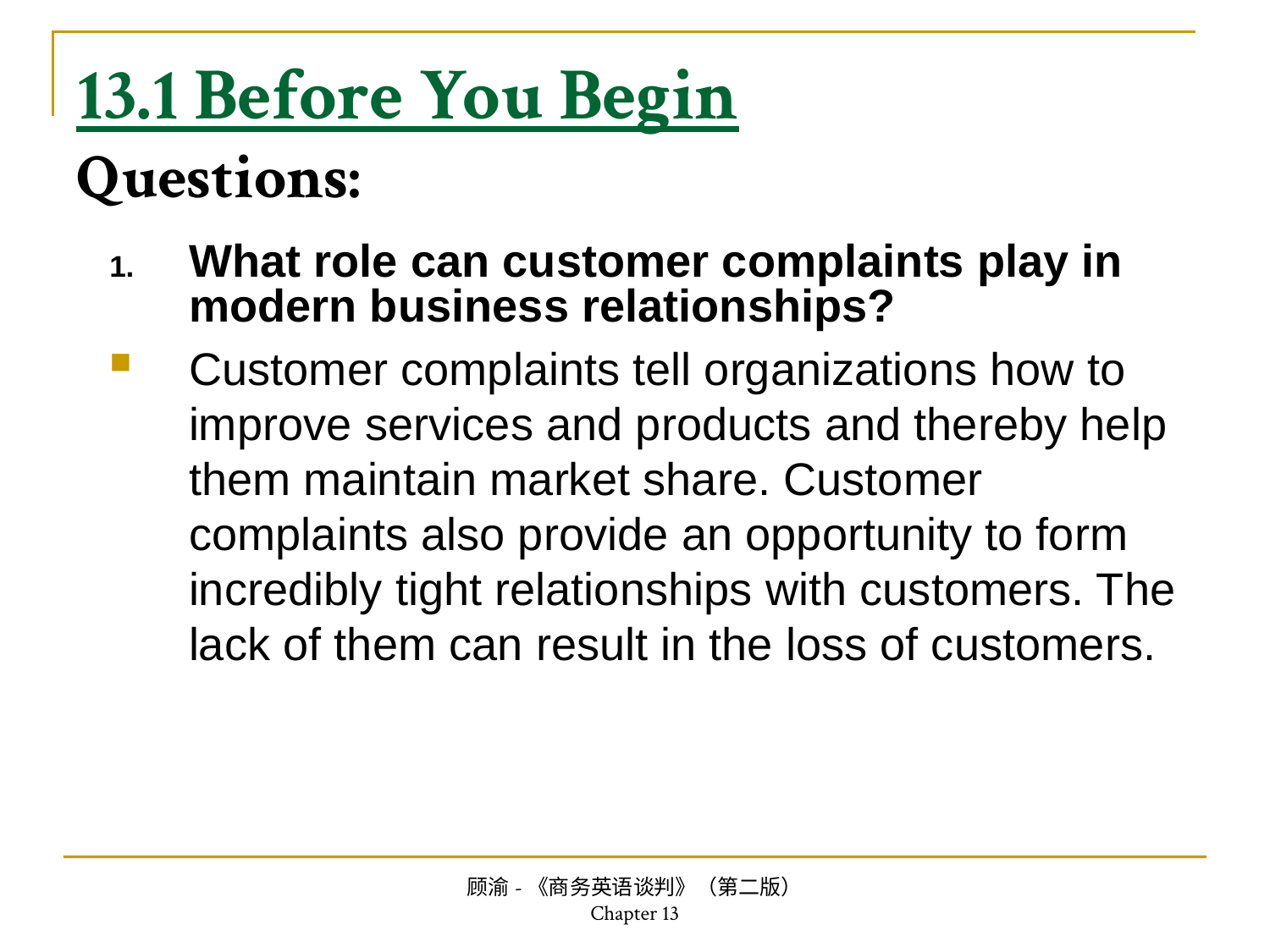

# 13.1 Before You Begin Questions:
What role can customer complaints play in modern business relationships?
Customer complaints tell organizations how to improve services and products and thereby help them maintain market share. Customer complaints also provide an opportunity to form incredibly tight relationships with customers. The lack of them can result in the loss of customers.

5
顾渝-《商务英语谈判》（第二版） Chapter 13